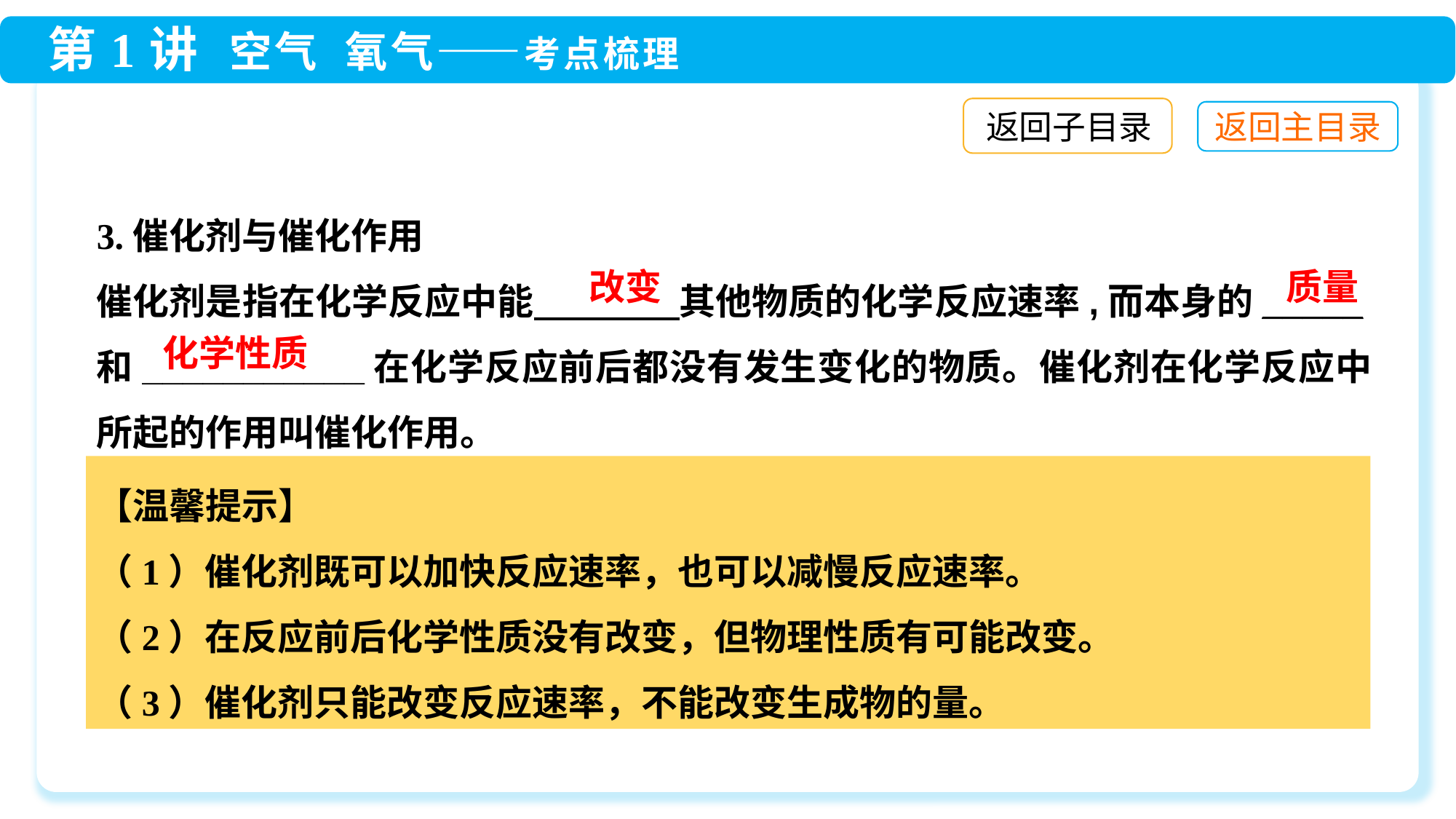

返回子目录
3.催化剂与催化作用
催化剂是指在化学反应中能　　　　其他物质的化学反应速率,而本身的_____和___________在化学反应前后都没有发生变化的物质。催化剂在化学反应中所起的作用叫催化作用。
改变
质量
化学性质
【温馨提示】
（1）催化剂既可以加快反应速率，也可以减慢反应速率。
（2）在反应前后化学性质没有改变，但物理性质有可能改变。
（3）催化剂只能改变反应速率，不能改变生成物的量。